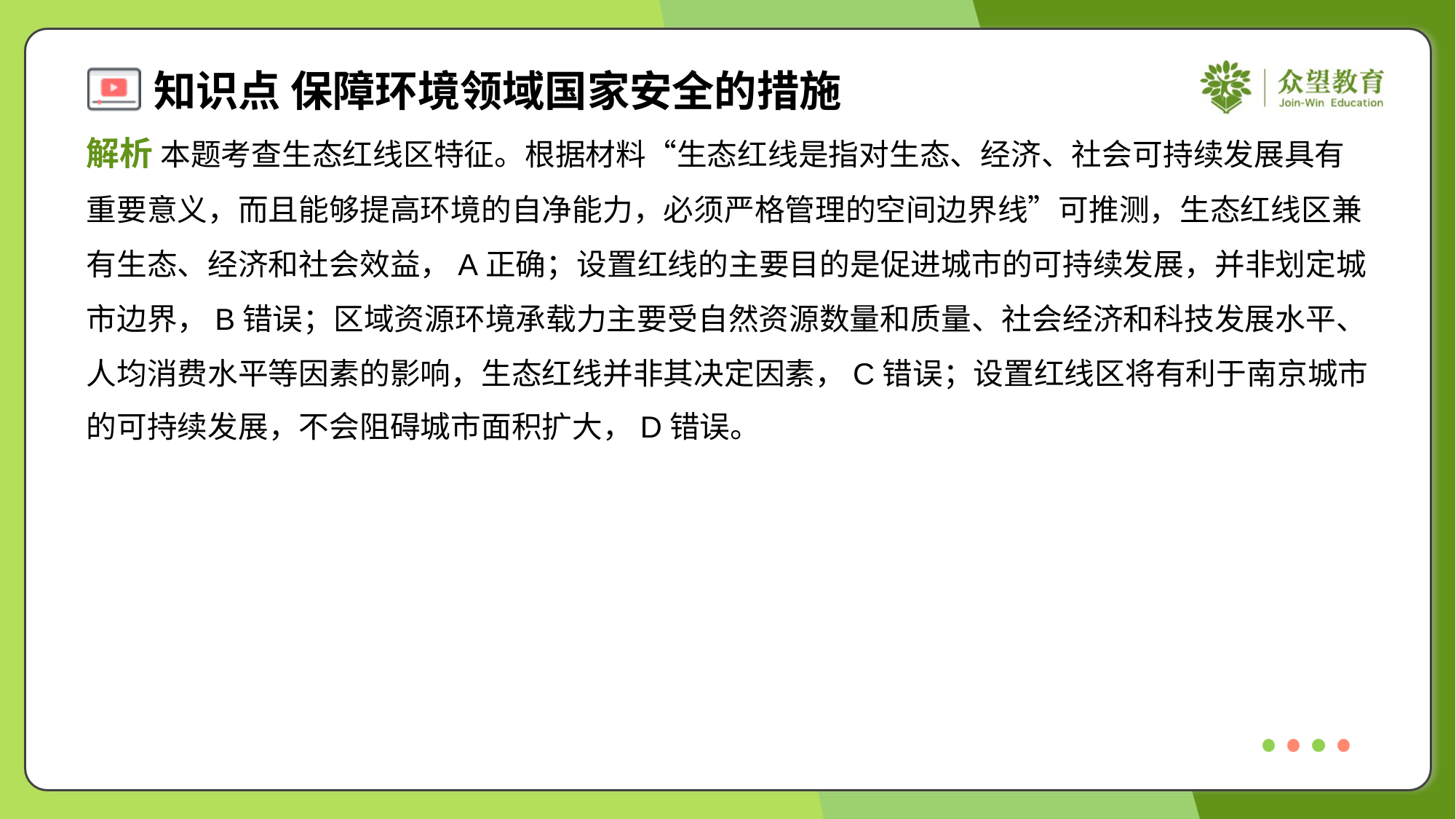

解析 本题考查生态红线区特征。根据材料“生态红线是指对生态、经济、社会可持续发展具有
重要意义，而且能够提高环境的自净能力，必须严格管理的空间边界线”可推测，生态红线区兼
有生态、经济和社会效益，A正确；设置红线的主要目的是促进城市的可持续发展，并非划定城
市边界，B错误；区域资源环境承载力主要受自然资源数量和质量、社会经济和科技发展水平、
人均消费水平等因素的影响，生态红线并非其决定因素，C错误；设置红线区将有利于南京城市
的可持续发展，不会阻碍城市面积扩大，D错误。